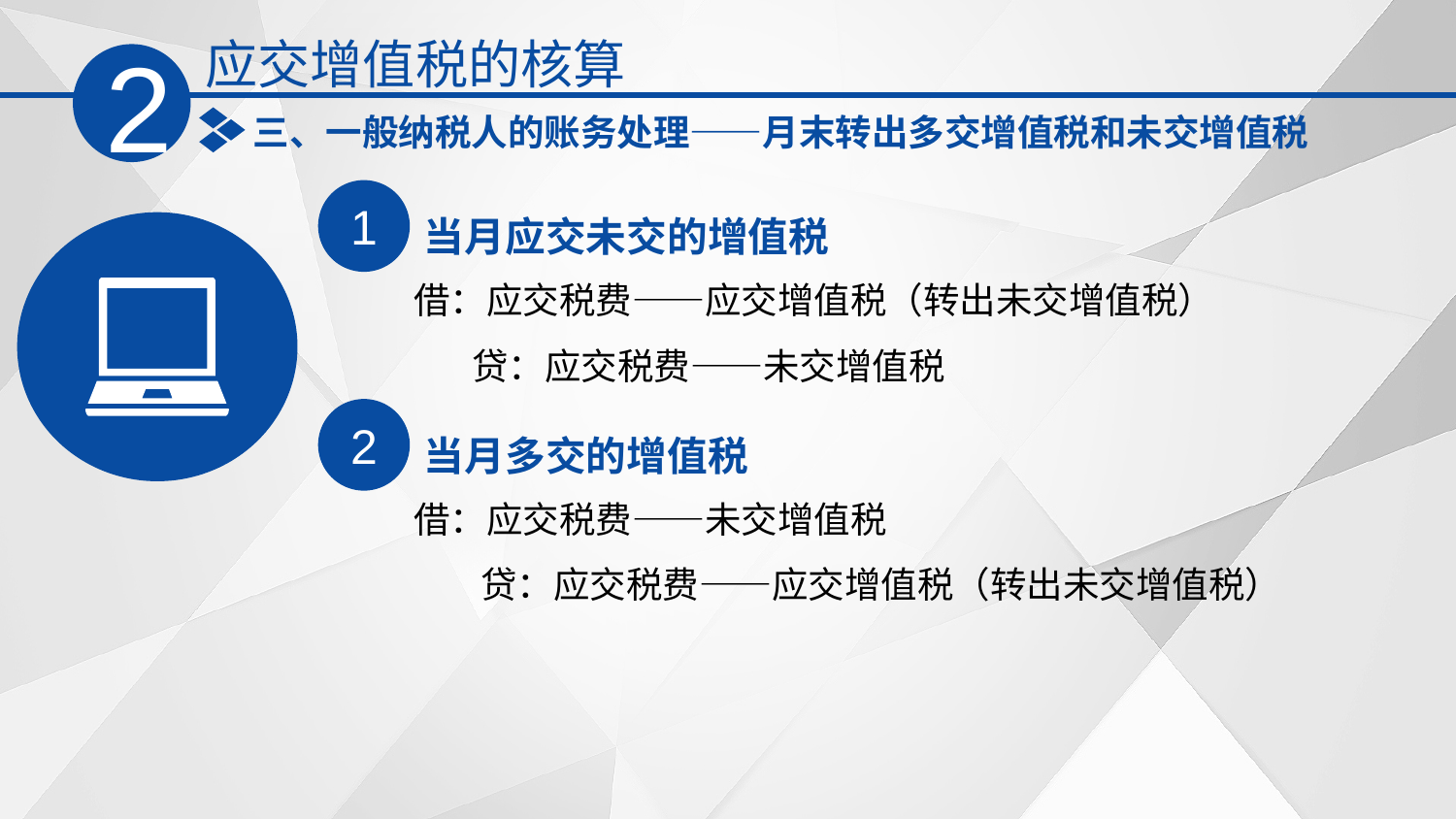

应交增值税的核算
2

三、一般纳税人的账务处理——月末转出多交增值税和未交增值税

1
当月应交未交的增值税

借：应交税费——应交增值税（转出未交增值税）
      贷：应交税费——未交增值税
2
当月多交的增值税
借：应交税费——未交增值税
       贷：应交税费——应交增值税（转出未交增值税）